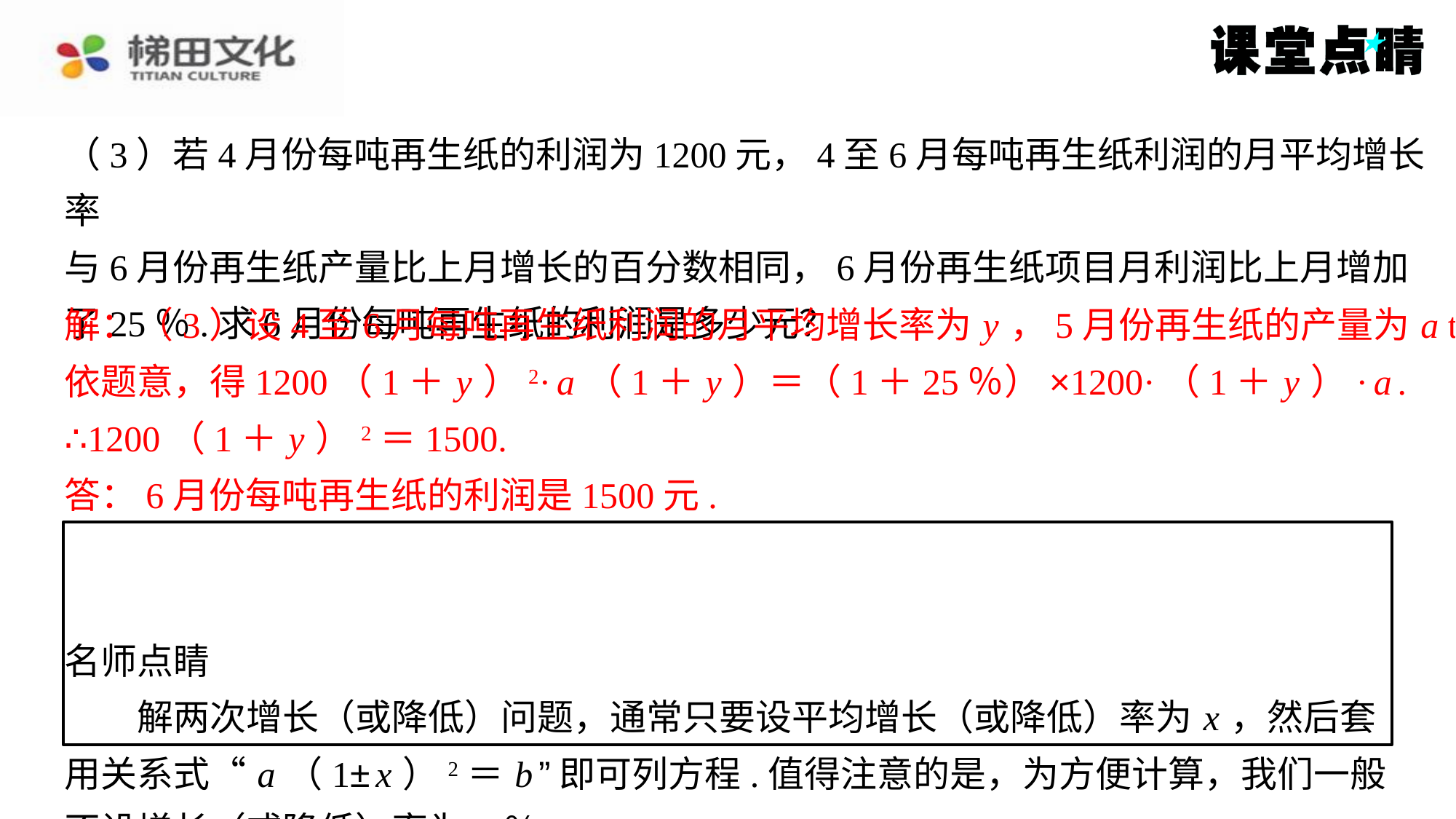

（3）若4月份每吨再生纸的利润为1200元，4至6月每吨再生纸利润的月平均增长率
与6月份再生纸产量比上月增长的百分数相同，6月份再生纸项目月利润比上月增加
了25％.求6月份每吨再生纸的利润是多少元？
解：（3）设4至6月每吨再生纸利润的月平均增长率为 y ，5月份再生纸的产量为 a t.
依题意，得1200（1＋ y ）2· a （1＋ y ）＝（1＋25％）×1200·（1＋ y ）· a .
∴1200（1＋ y ）2＝1500.
答：6月份每吨再生纸的利润是1500元.
名师点睛
　　解两次增长（或降低）问题，通常只要设平均增长（或降低）率为 x ，然后套
用关系式“ a （1± x ）2＝ b ”即可列方程.值得注意的是，为方便计算，我们一般
不设增长（或降低）率为 x ％.
解：（3）设4至6月每吨再生纸利润的月平均增长率为 y ，5月份再生纸的产量为 a t.
依题意，得1200（1＋ y ）2· a （1＋ y ）＝（1＋25％）×1200·（1＋ y ）· a .
∴1200（1＋ y ）2＝1500.
答：6月份每吨再生纸的利润是1500元.